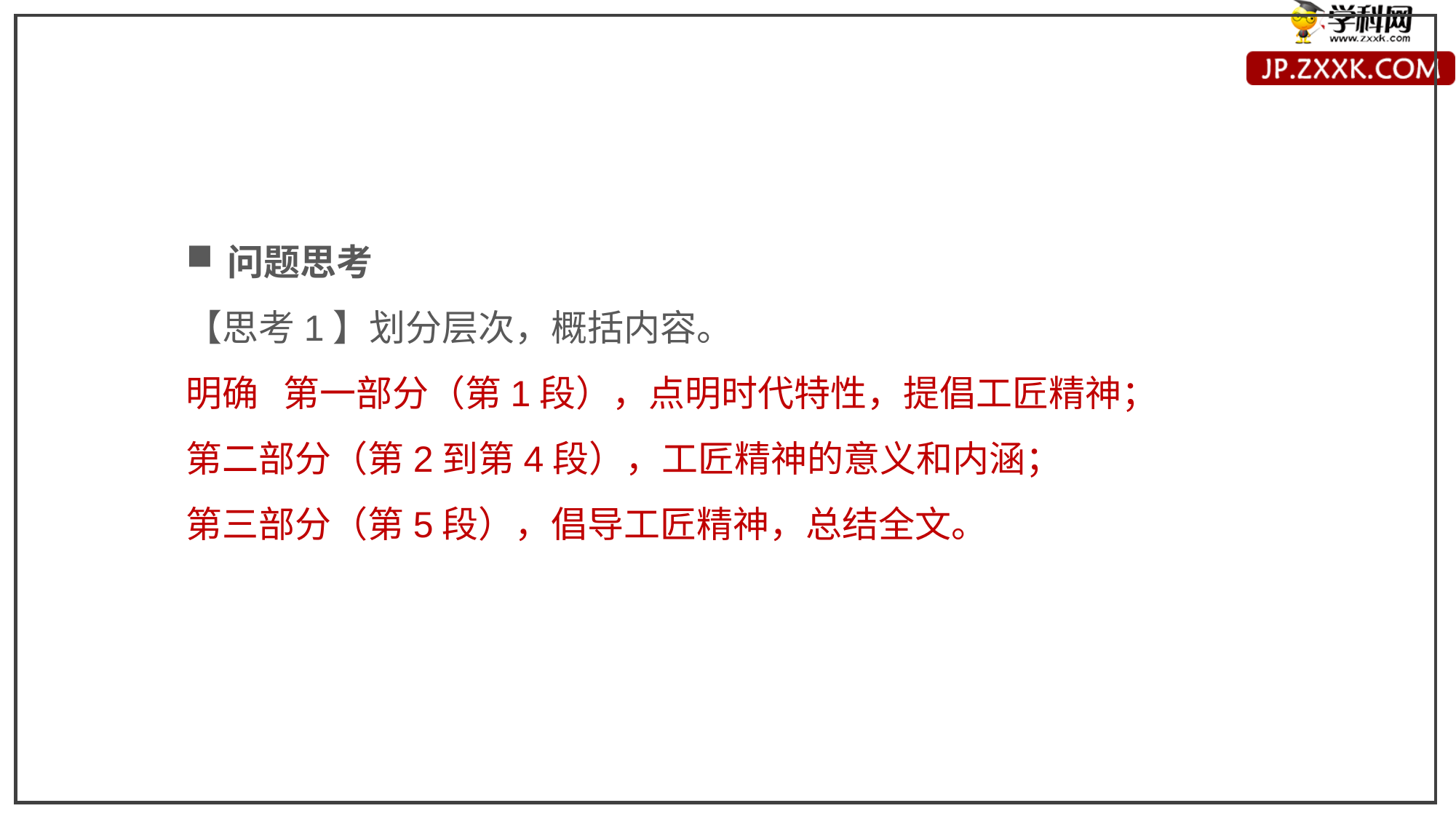

问题思考
【思考1】划分层次，概括内容。
明确   第一部分（第1段），点明时代特性，提倡工匠精神；
第二部分（第2到第4段），工匠精神的意义和内涵；
第三部分（第5段），倡导工匠精神，总结全文。